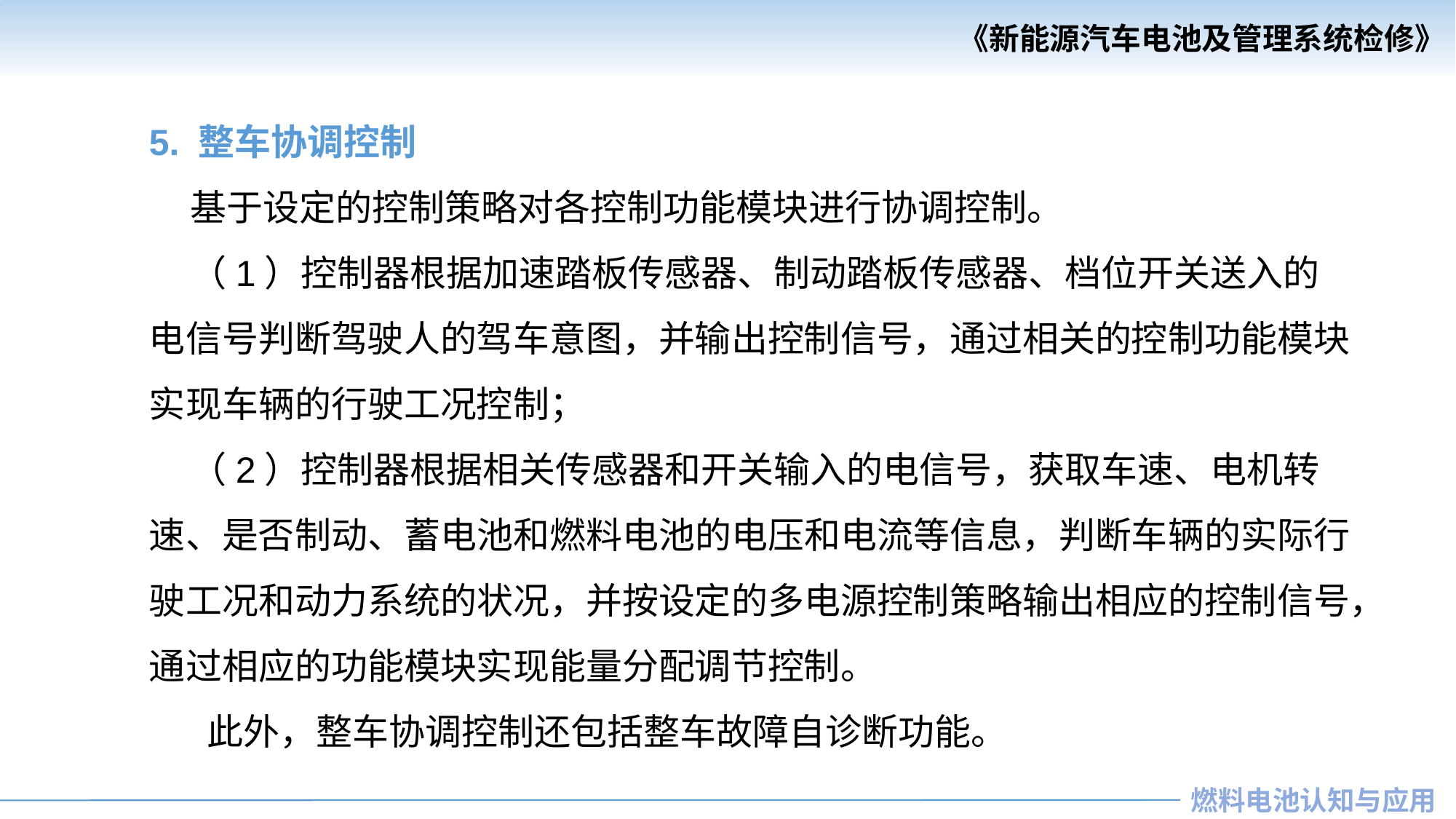

5. 整车协调控制
    基于设定的控制策略对各控制功能模块进行协调控制。
    （1）控制器根据加速踏板传感器、制动踏板传感器、档位开关送入的电信号判断驾驶人的驾车意图，并输出控制信号，通过相关的控制功能模块实现车辆的行驶工况控制；
    （2）控制器根据相关传感器和开关输入的电信号，获取车速、电机转速、是否制动、蓄电池和燃料电池的电压和电流等信息，判断车辆的实际行驶工况和动力系统的状况，并按设定的多电源控制策略输出相应的控制信号，通过相应的功能模块实现能量分配调节控制。
      此外，整车协调控制还包括整车故障自诊断功能。